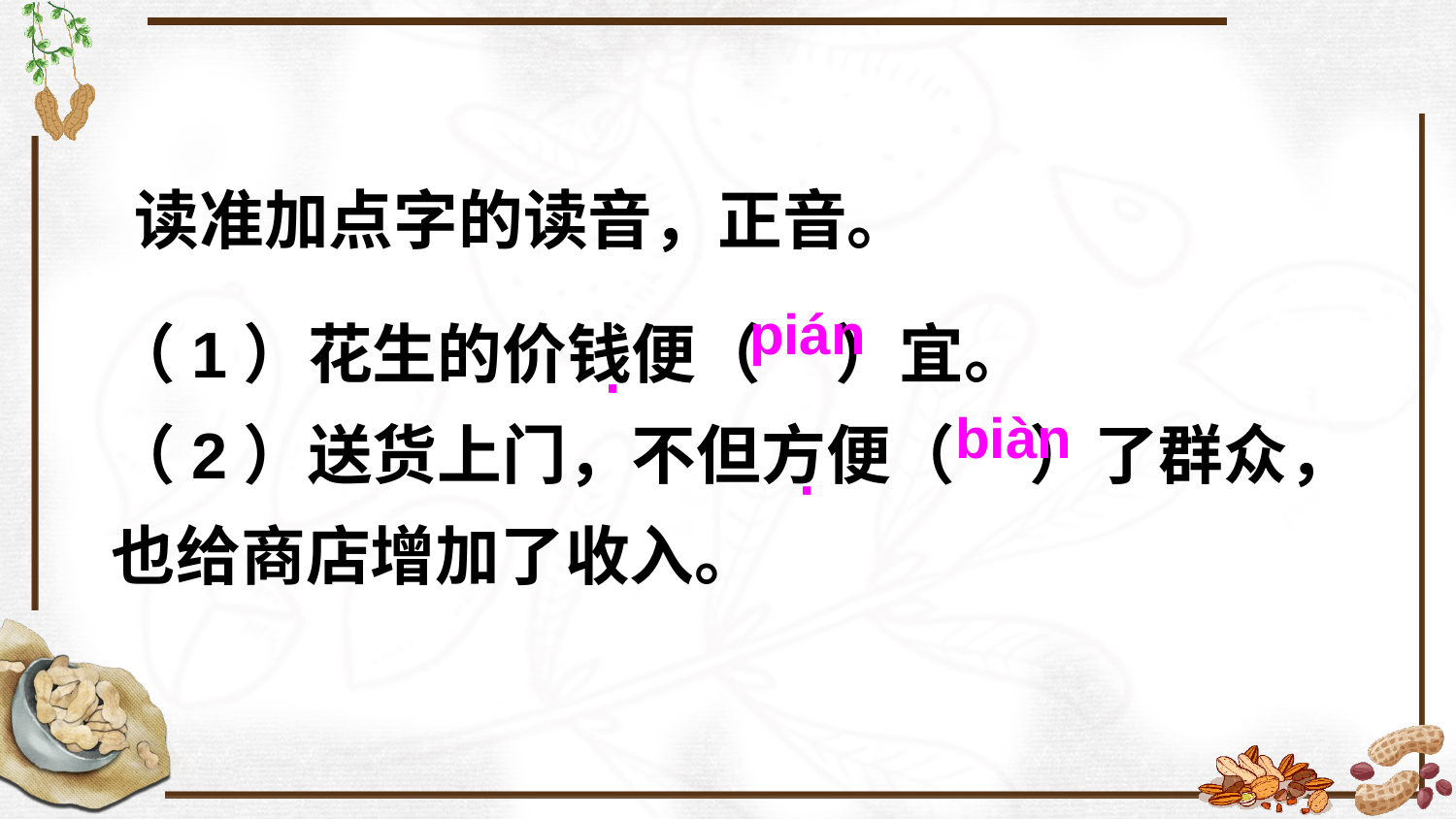

读准加点字的读音，正音。
（1）花生的价钱便（     ）宜。
（2）送货上门，不但方便（     ）了群众，也给商店增加了收入。
pián
·
biàn
·